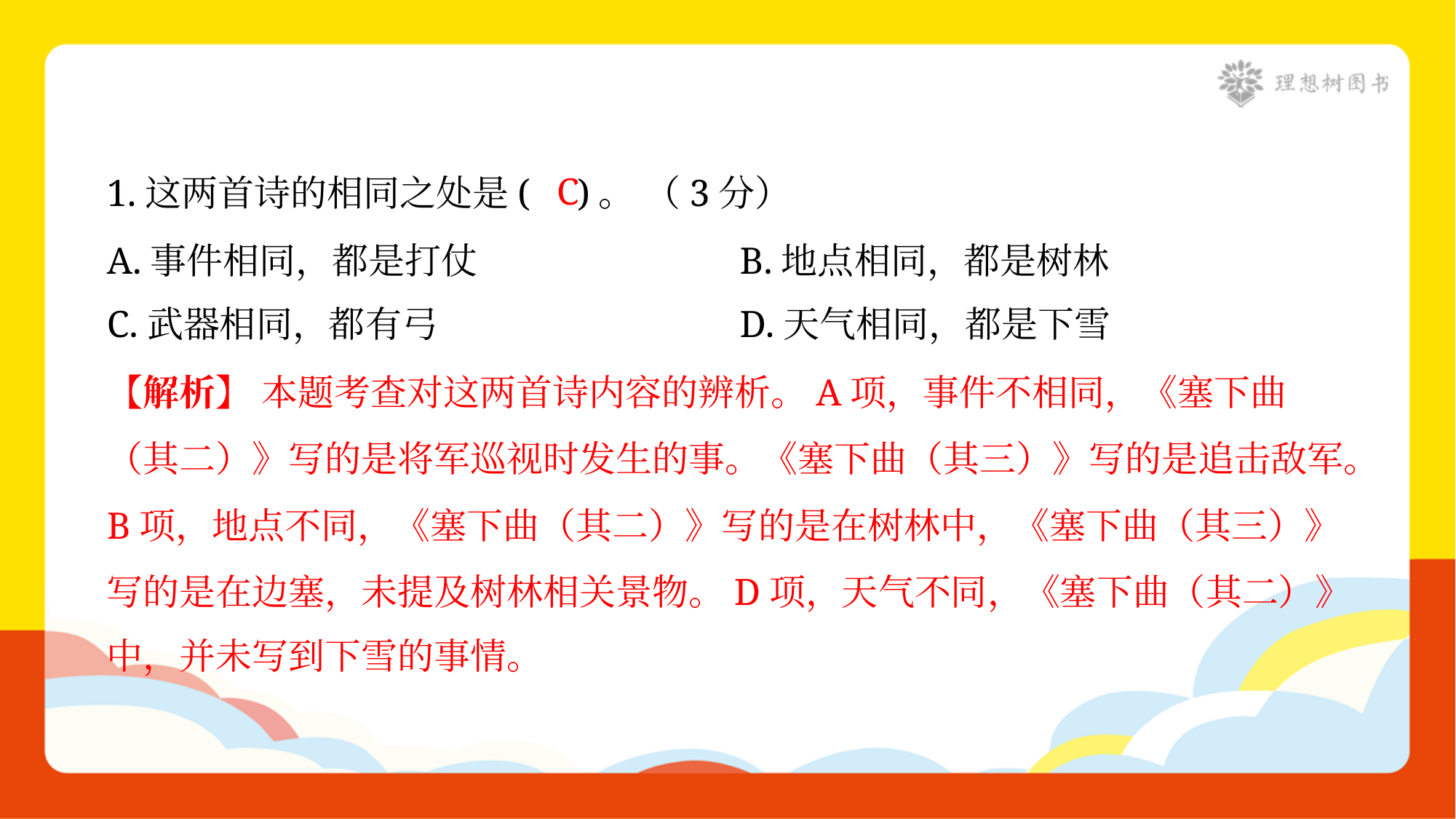

C
1.这两首诗的相同之处是(     )。 （3分）
A.事件相同，都是打仗	B.地点相同，都是树林
C.武器相同，都有弓	D.天气相同，都是下雪
【解析】 本题考查对这两首诗内容的辨析。A项，事件不相同，《塞下曲
（其二）》写的是将军巡视时发生的事。《塞下曲（其三）》写的是追击敌军。
B项，地点不同，《塞下曲（其二）》写的是在树林中，《塞下曲（其三）》
写的是在边塞，未提及树林相关景物。D项，天气不同，《塞下曲（其二）》
中，并未写到下雪的事情。